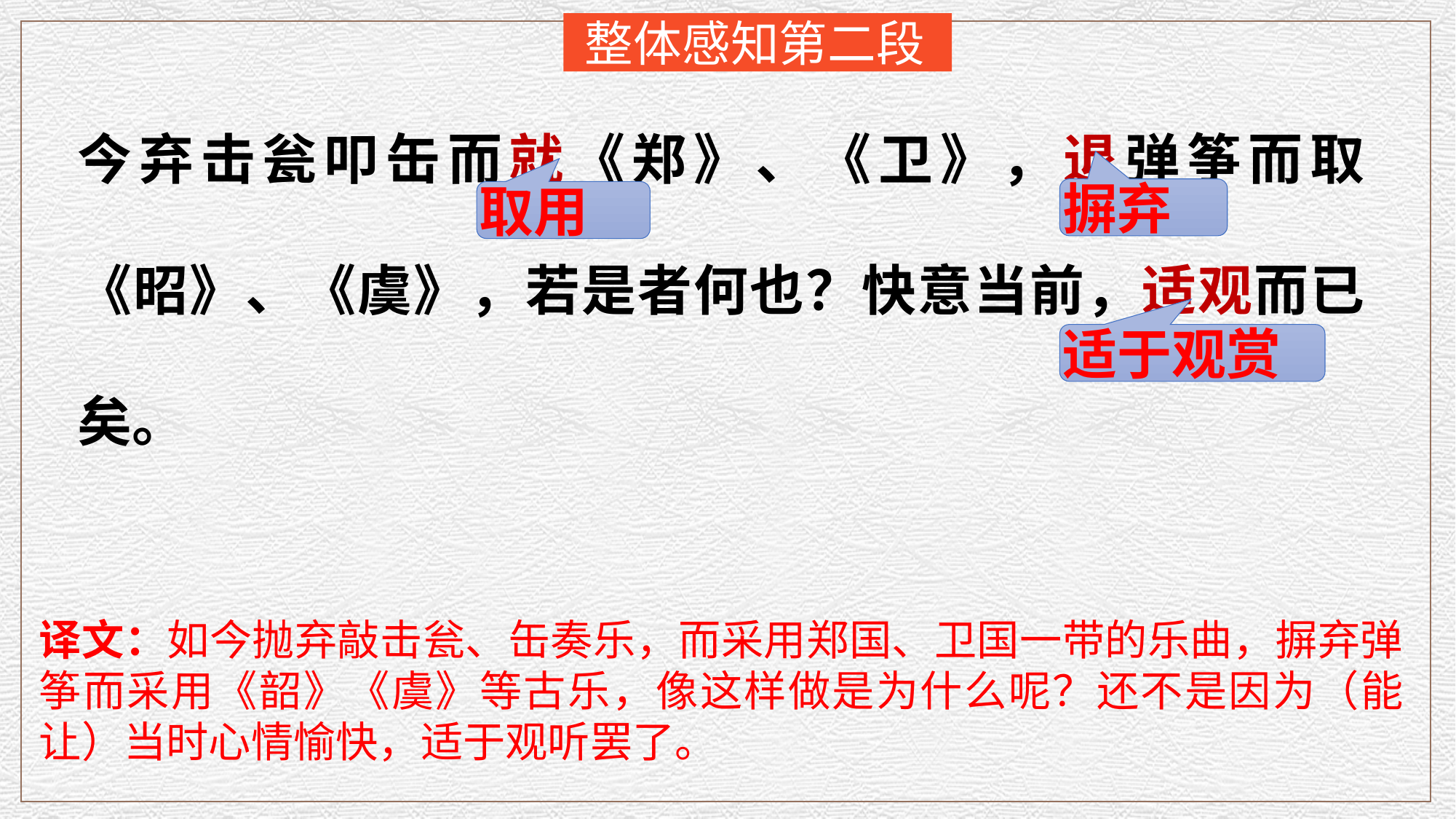

整体感知第二段
今弃击瓮叩缶而就《郑》、《卫》，退弹筝而取《昭》、《虞》，若是者何也？快意当前，适观而已矣。
摒弃
取用
适于观赏
译文：如今抛弃敲击瓮、缶奏乐，而采用郑国、卫国一带的乐曲，摒弃弹筝而采用《韶》《虞》等古乐，像这样做是为什么呢？还不是因为（能让）当时心情愉快，适于观听罢了。